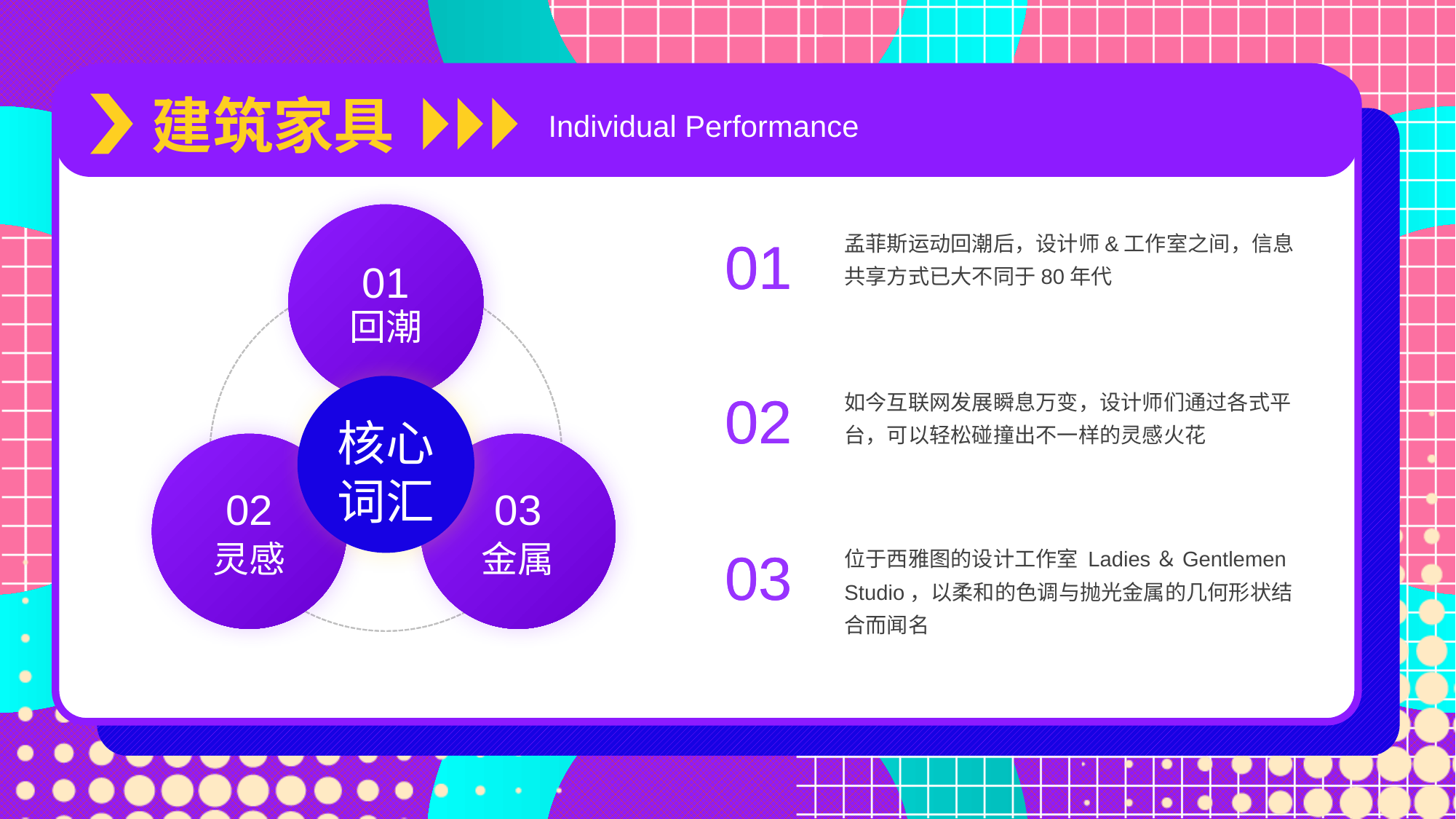

建筑家具
Individual Performance

孟菲斯运动回潮后，设计师&工作室之间，信息共享方式已大不同于80年代
01
01
01

回潮

02
02
如今互联网发展瞬息万变，设计师们通过各式平台，可以轻松碰撞出不一样的灵感火花
核心
词汇

02
03
03
03
灵感
金属
位于西雅图的设计工作室 Ladies＆Gentlemen Studio，以柔和的色调与抛光金属的几何形状结合而闻名